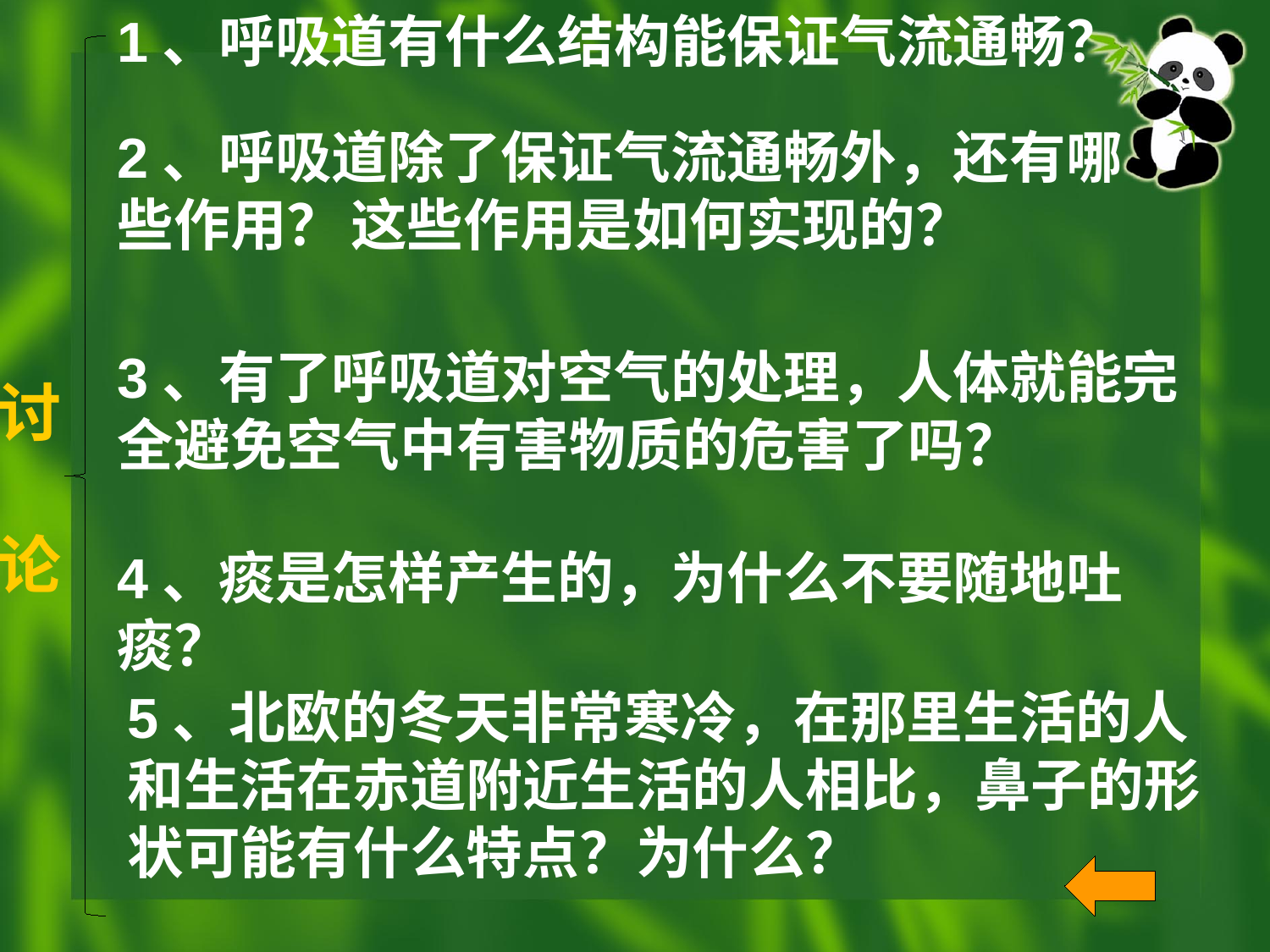

1、呼吸道有什么结构能保证气流通畅？

2、呼吸道除了保证气流通畅外，还有哪 些作用？ 这些作用是如何实现的？
3、有了呼吸道对空气的处理，人体就能完全避免空气中有害物质的危害了吗？
讨    论
4、痰是怎样产生的，为什么不要随地吐痰？
5、北欧的冬天非常寒冷，在那里生活的人和生活在赤道附近生活的人相比，鼻子的形状可能有什么特点？为什么？